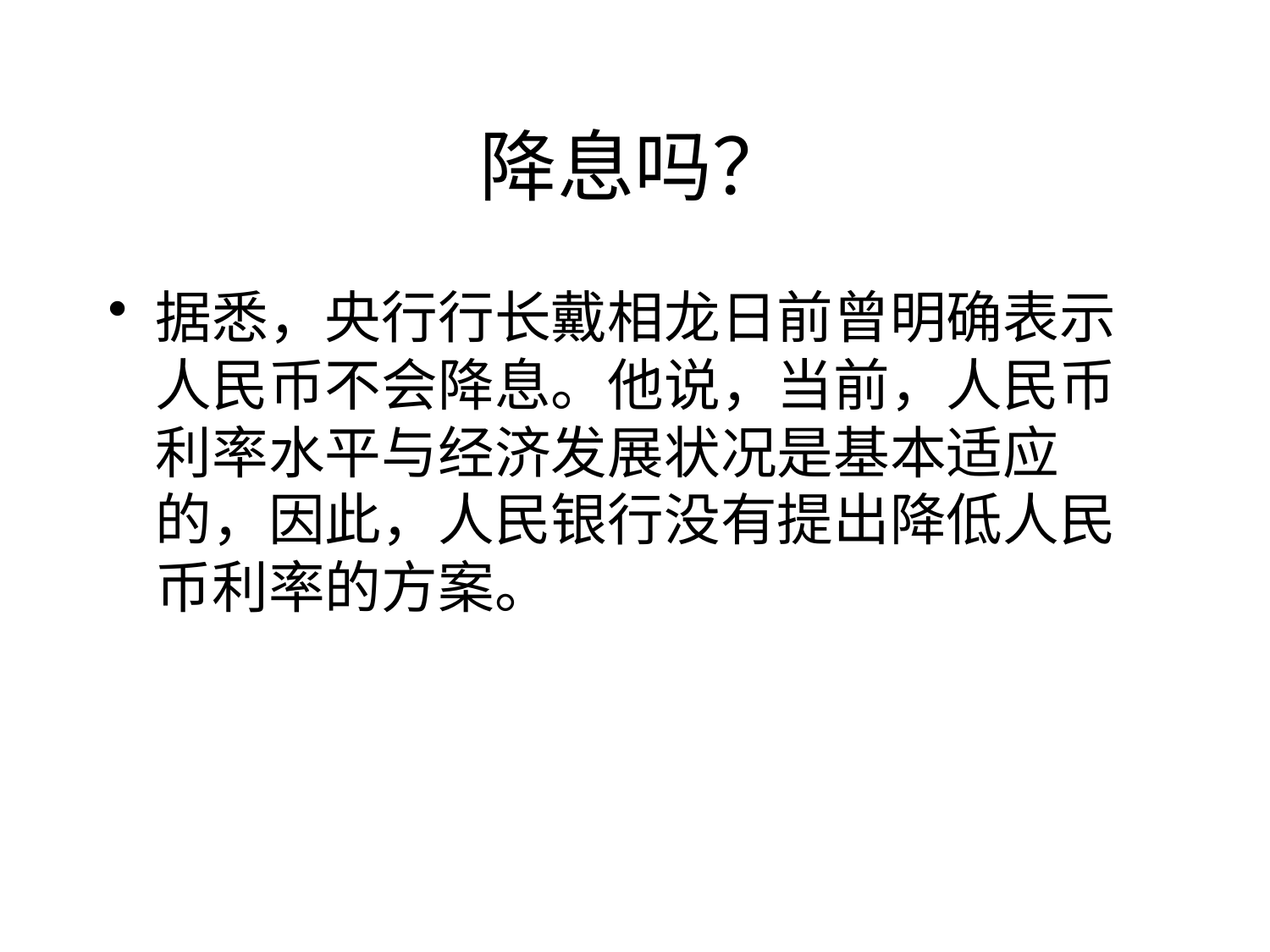

# 降息吗？
据悉，央行行长戴相龙日前曾明确表示人民币不会降息。他说，当前，人民币利率水平与经济发展状况是基本适应的，因此，人民银行没有提出降低人民币利率的方案。